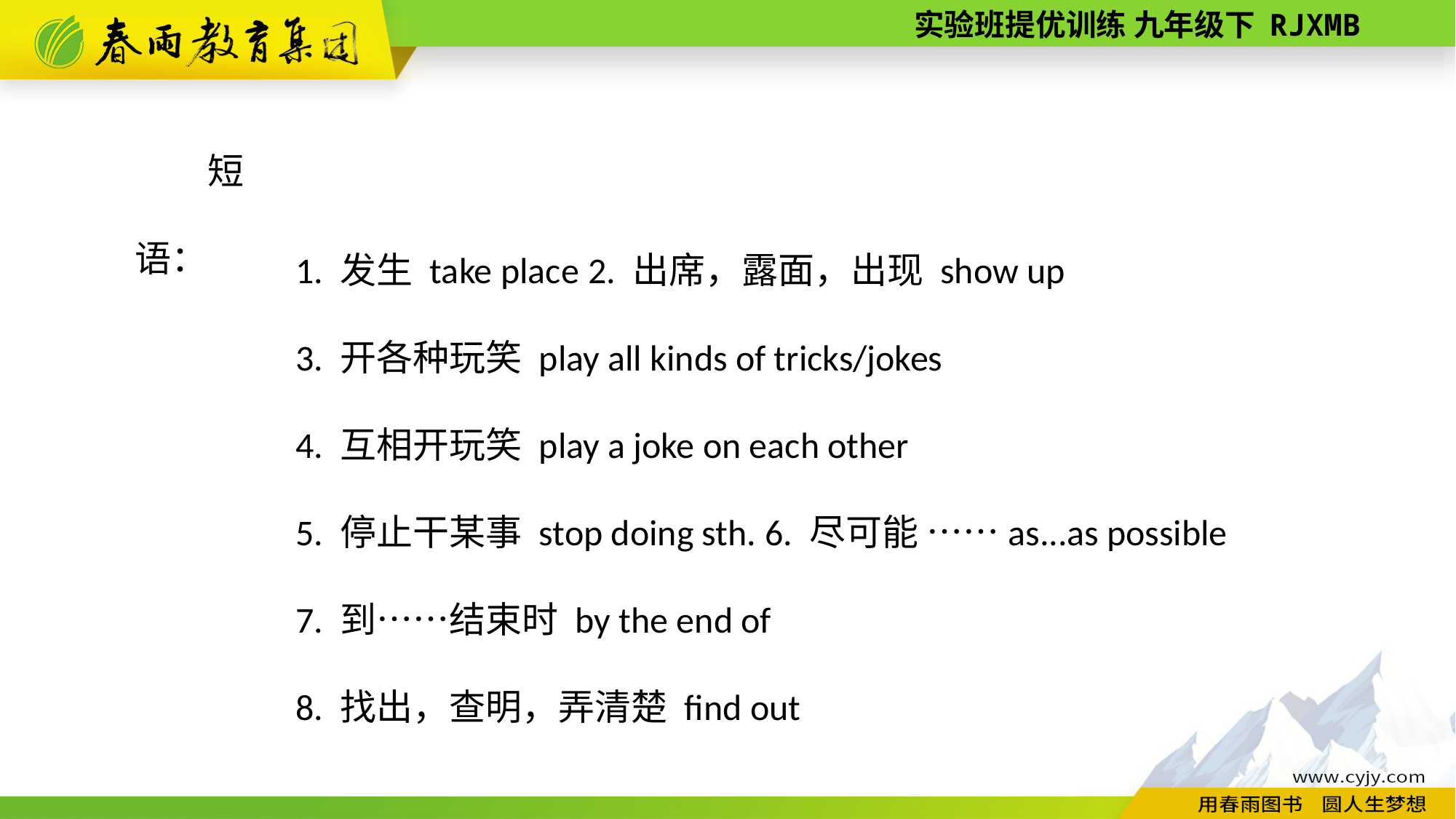

短语：
1. 发生 take place  2. 出席，露面，出现 show up
3. 开各种玩笑 play all kinds of tricks/jokes
4. 互相开玩笑 play a joke on each other
5. 停止干某事 stop doing sth.  6. 尽可能 ……as...as possible
7. 到……结束时 by the end of
8. 找出，查明，弄清楚 find out